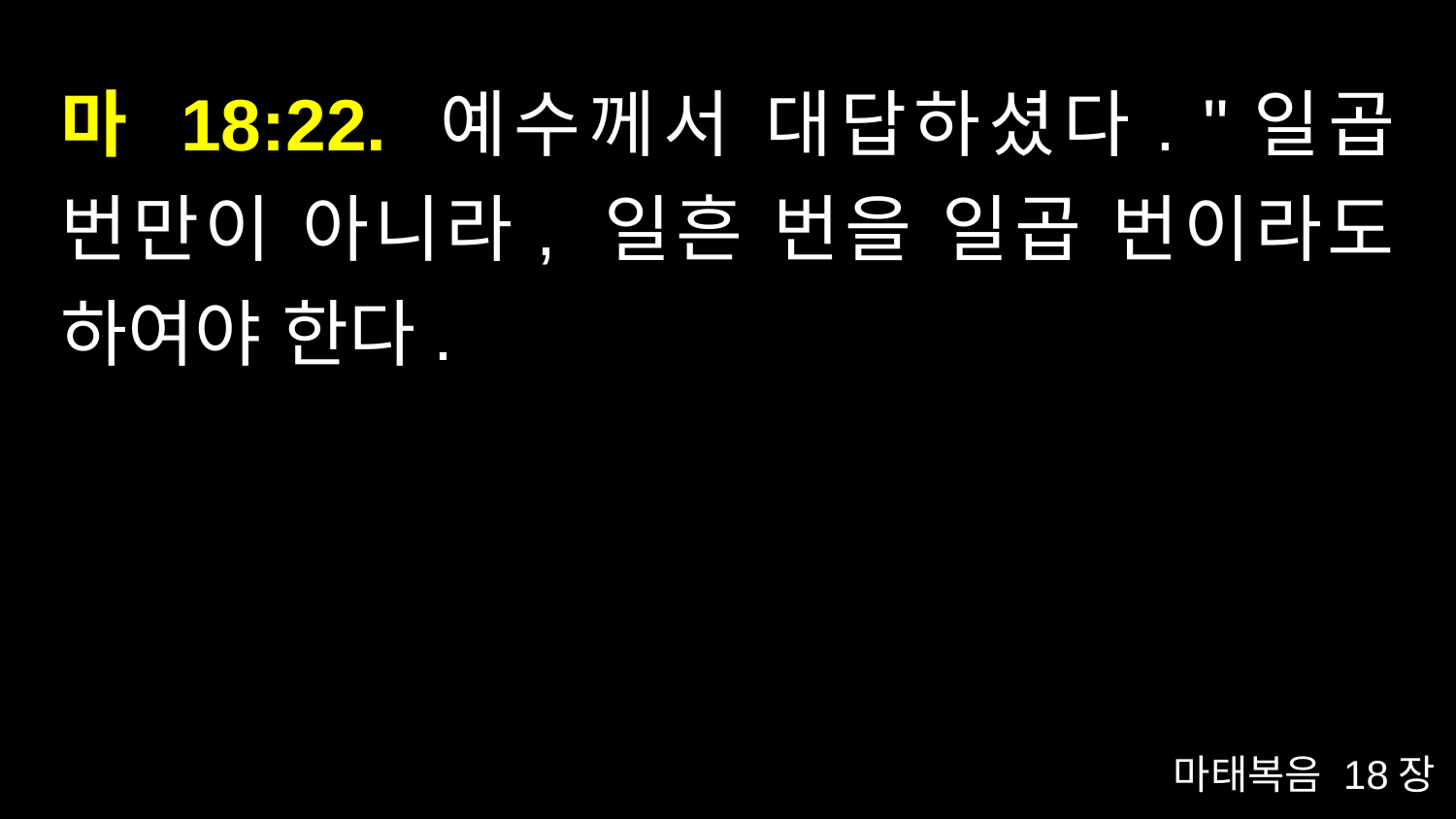

# 마 18:22. 예수께서 대답하셨다. "일곱 번만이 아니라, 일흔 번을 일곱 번이라도 하여야 한다.
마태복음 18장